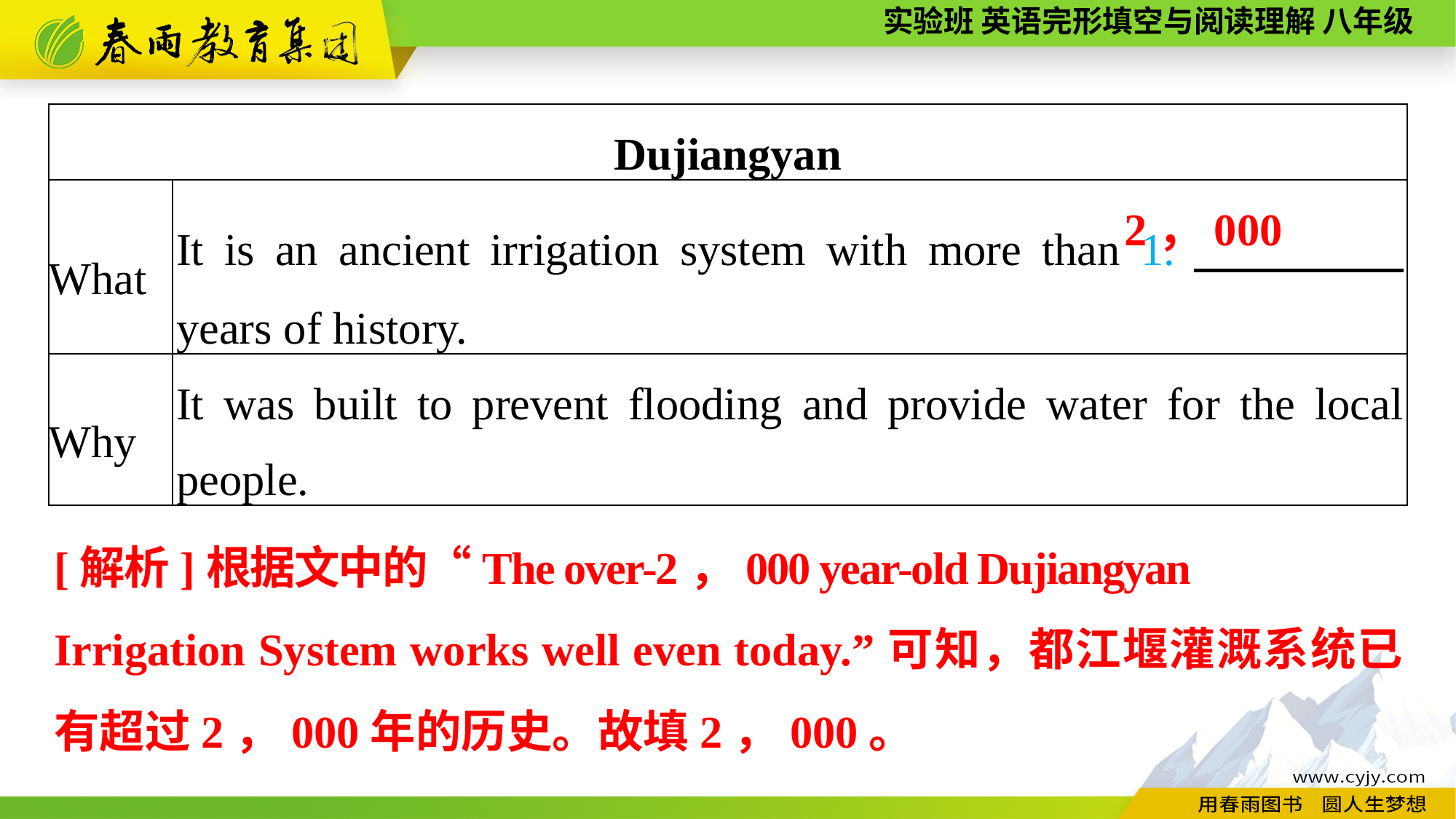

| Dujiangyan |  |
| --- | --- |
| What | It is an ancient irrigation system with more than 1.　　　　 years of history. |
| Why | It was built to prevent flooding and provide water for the local people. |
2，000
[解析]根据文中的“The over-2，000 year-old Dujiangyan
Irrigation System works well even today.”可知，都江堰灌溉系统已有超过2，000年的历史。故填2，000。